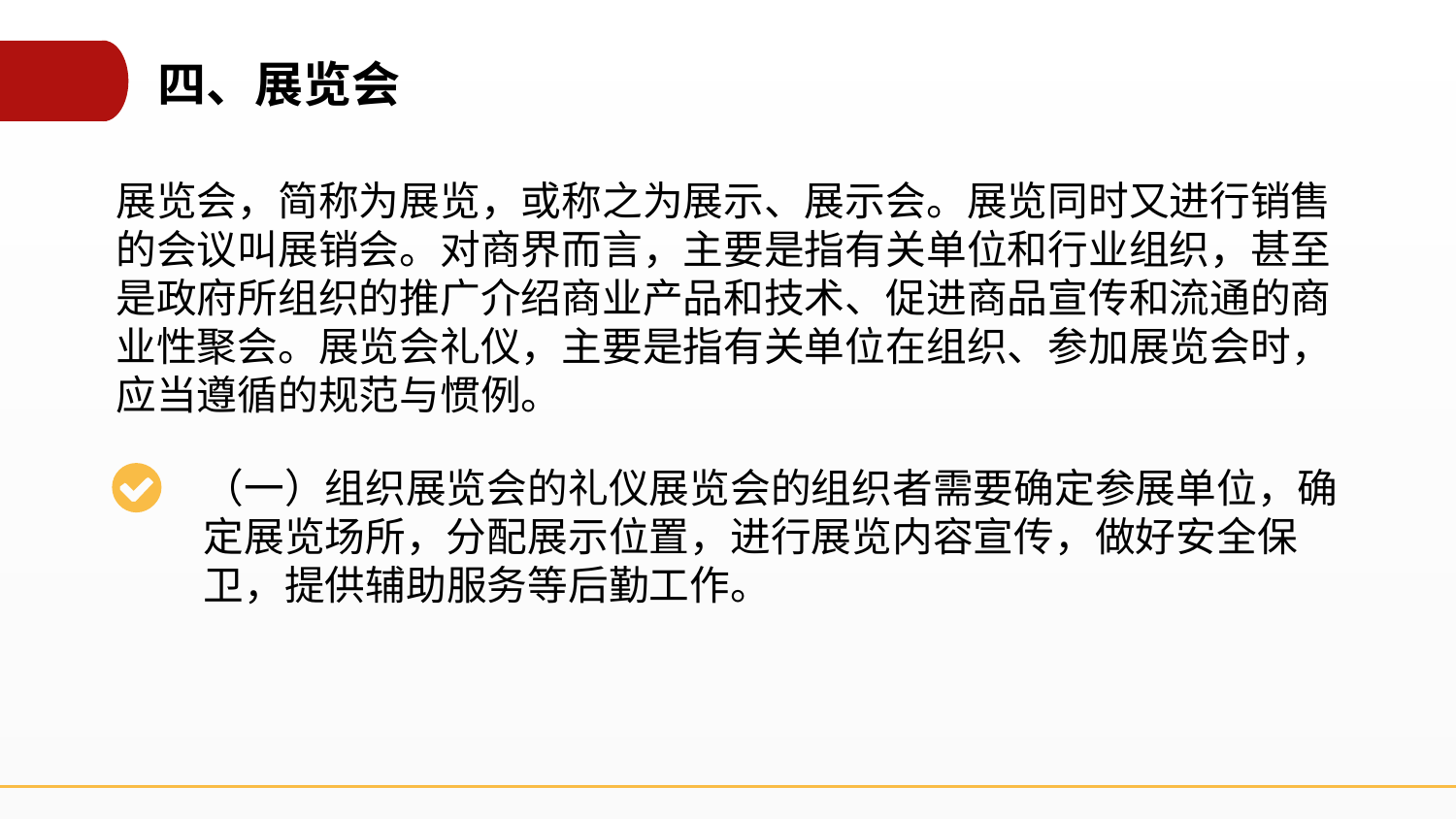

四、展览会
展览会，简称为展览，或称之为展示、展示会。展览同时又进行销售的会议叫展销会。对商界而言，主要是指有关单位和行业组织，甚至是政府所组织的推广介绍商业产品和技术、促进商品宣传和流通的商业性聚会。展览会礼仪，主要是指有关单位在组织、参加展览会时，应当遵循的规范与惯例。
（一）组织展览会的礼仪展览会的组织者需要确定参展单位，确定展览场所，分配展示位置，进行展览内容宣传，做好安全保卫，提供辅助服务等后勤工作。